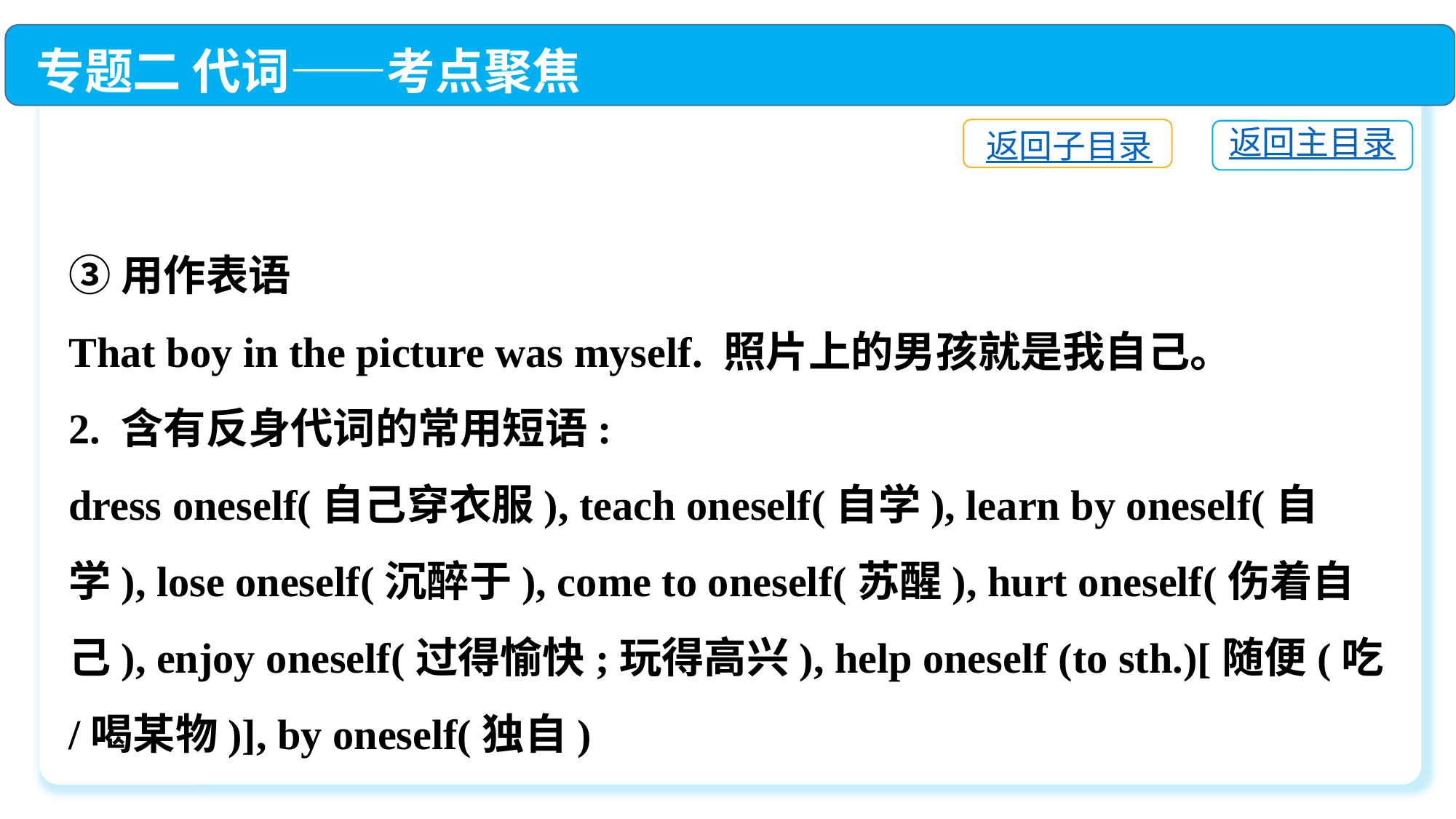

专题二 代词——考点聚焦

返回子目录
返回主目录
③用作表语
That boy in the picture was myself. 照片上的男孩就是我自己。
2. 含有反身代词的常用短语:
dress oneself(自己穿衣服), teach oneself(自学), learn by oneself(自学), lose oneself(沉醉于), come to oneself(苏醒), hurt oneself(伤着自己), enjoy oneself(过得愉快;玩得高兴), help oneself (to sth.)[随便(吃/喝某物)], by oneself(独自)